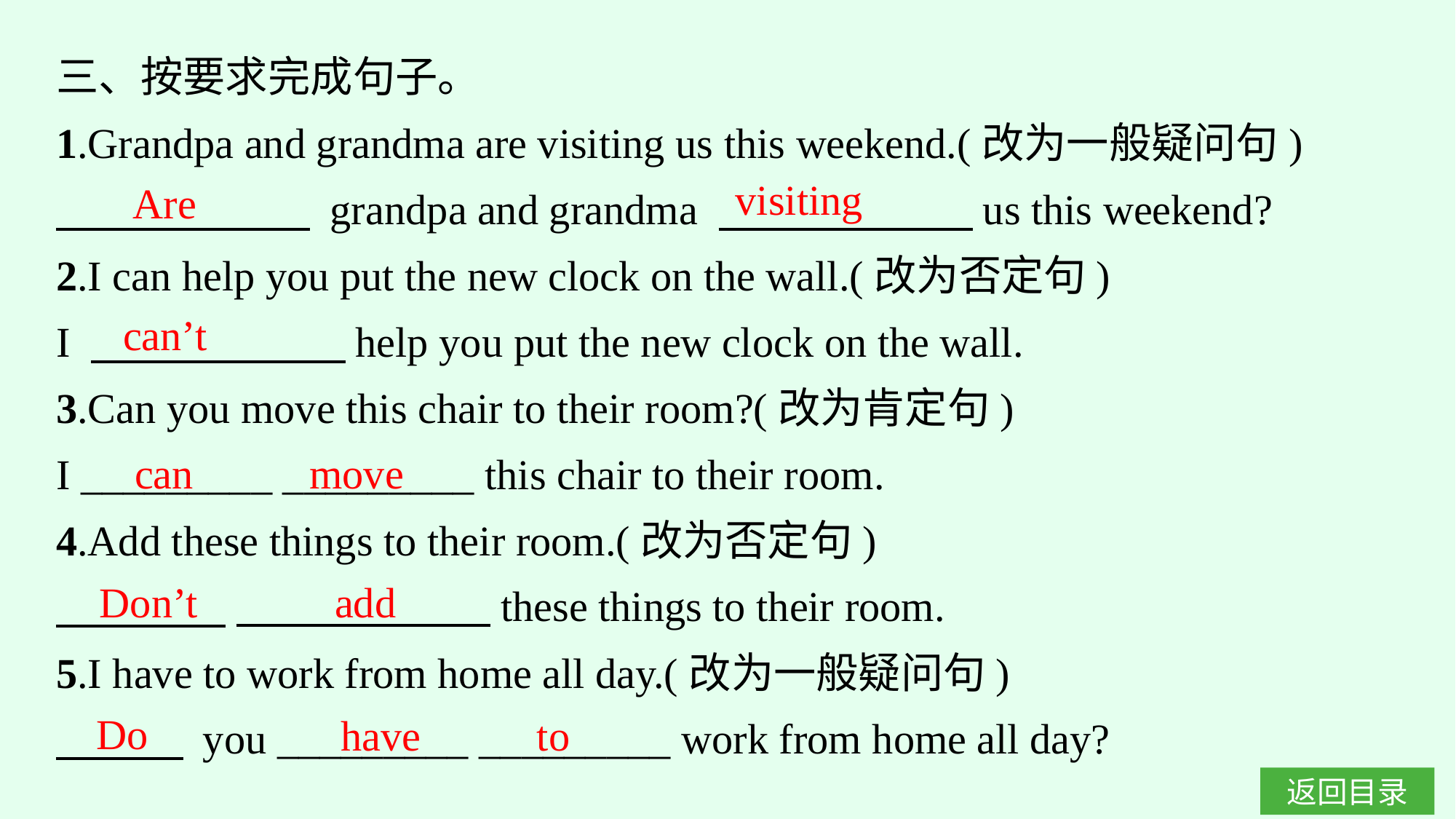

三、按要求完成句子。
1.Grandpa and grandma are visiting us this weekend.(改为一般疑问句)
　　　　　　 grandpa and grandma 　　　　　　us this weekend?
2.I can help you put the new clock on the wall.(改为否定句)
I 　　　　　　help you put the new clock on the wall.
3.Can you move this chair to their room?(改为肯定句)
I _________ _________ this chair to their room.
4.Add these things to their room.(改为否定句)
　　　　 　　　　　　these things to their room.
5.I have to work from home all day.(改为一般疑问句)
　　　 you _________ _________ work from home all day?
visiting
Are
can’t
can           move
Don’t             add
Do
have           to